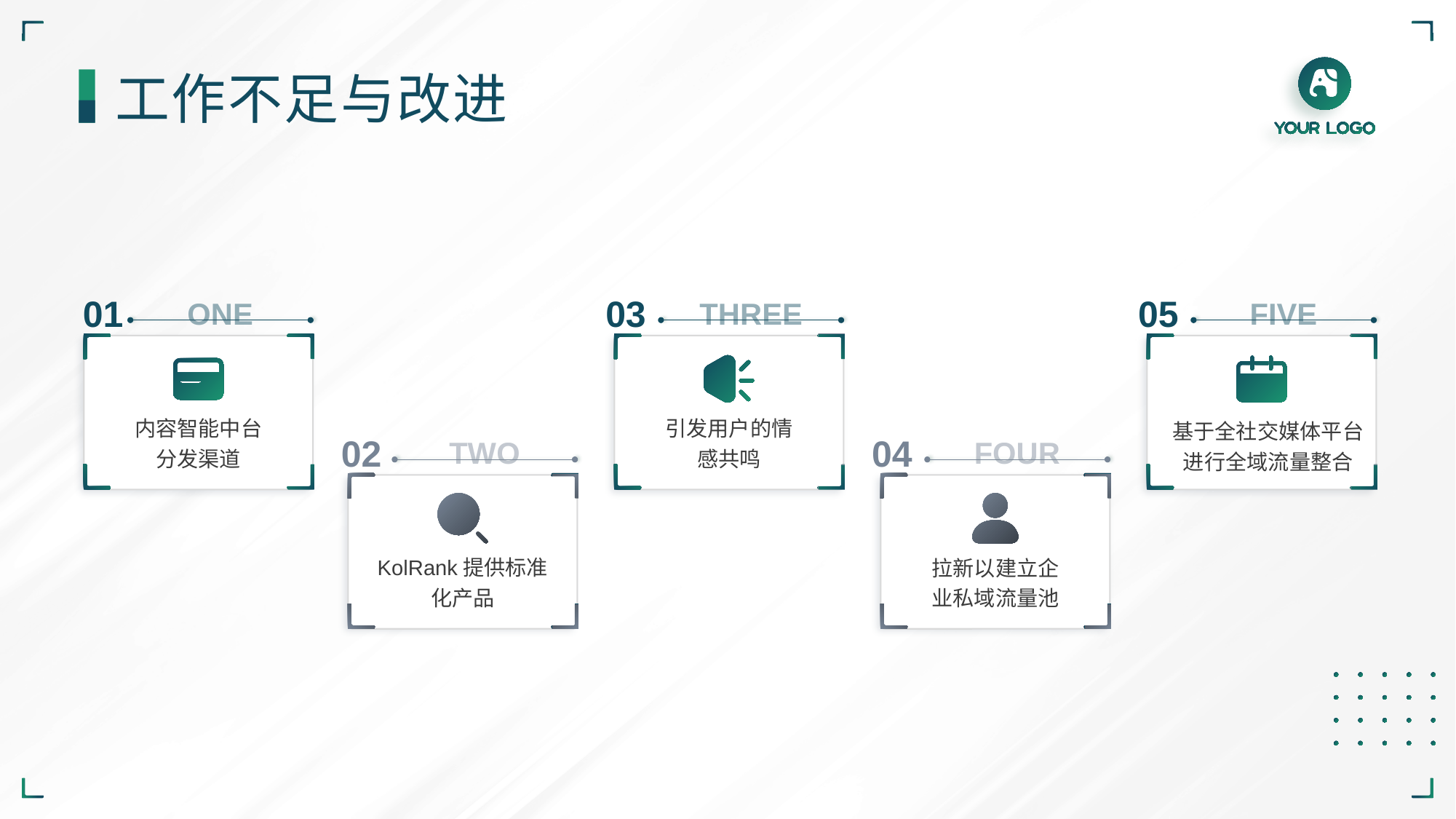

工作不足与改进

01
ONE

内容智能中台分发渠道

03
THREE

引发用户的情感共鸣

05
FIVE

基于全社交媒体平台进行全域流量整合

02
TWO

KolRank提供标准化产品

04
FOUR

拉新以建立企业私域流量池